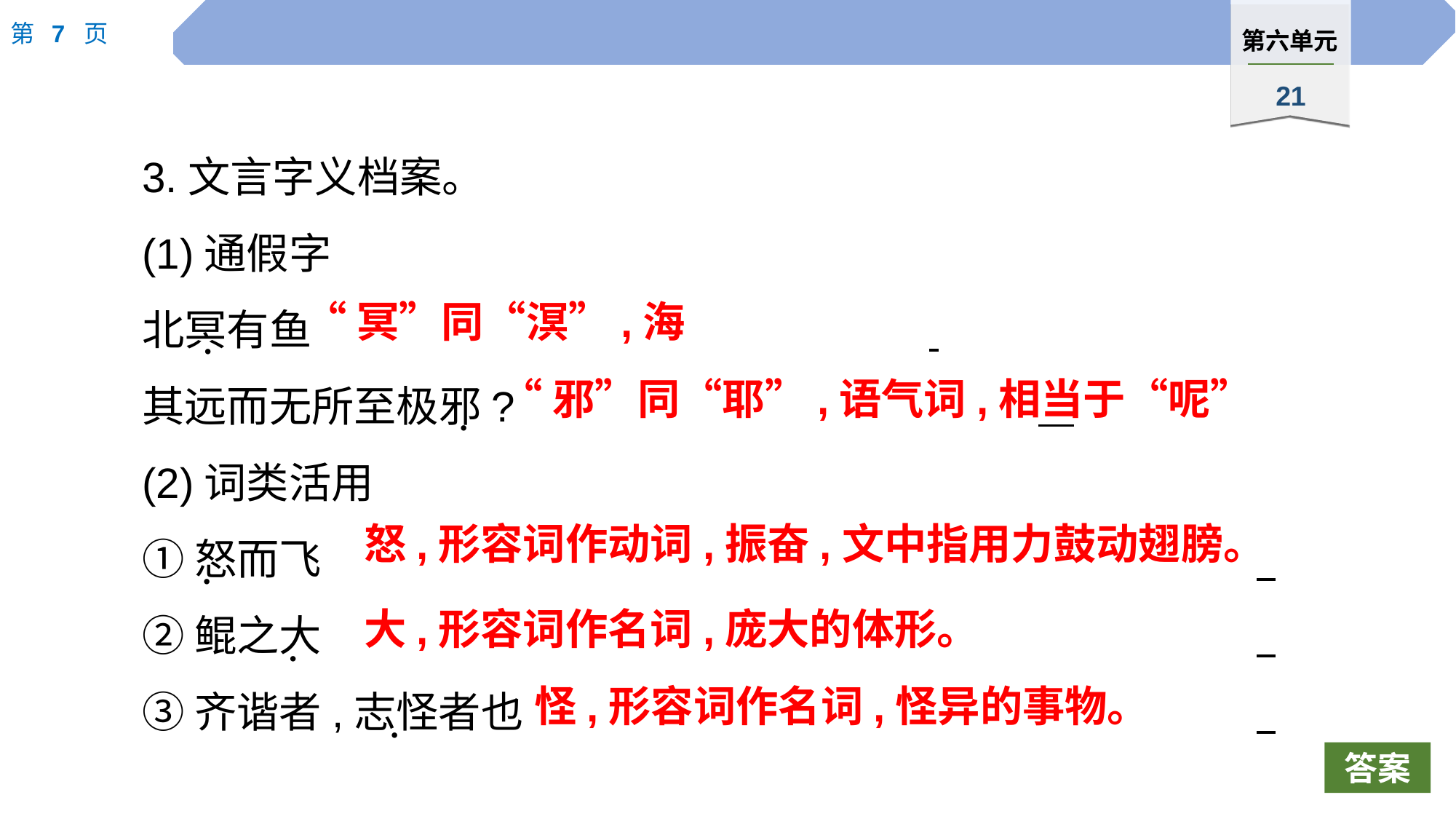

3.文言字义档案。
(1)通假字
北冥有鱼
其远而无所至极邪?
(2)词类活用
①怒而飞
②鲲之大
③齐谐者,志怪者也

“冥”同“溟”,海
 ·
“邪”同“耶”,语气词,相当于“呢”
 ·
怒,形容词作动词,振奋,文中指用力鼓动翅膀。
 ·
大,形容词作名词,庞大的体形。
 ·
怪,形容词作名词,怪异的事物。
 ·
答案